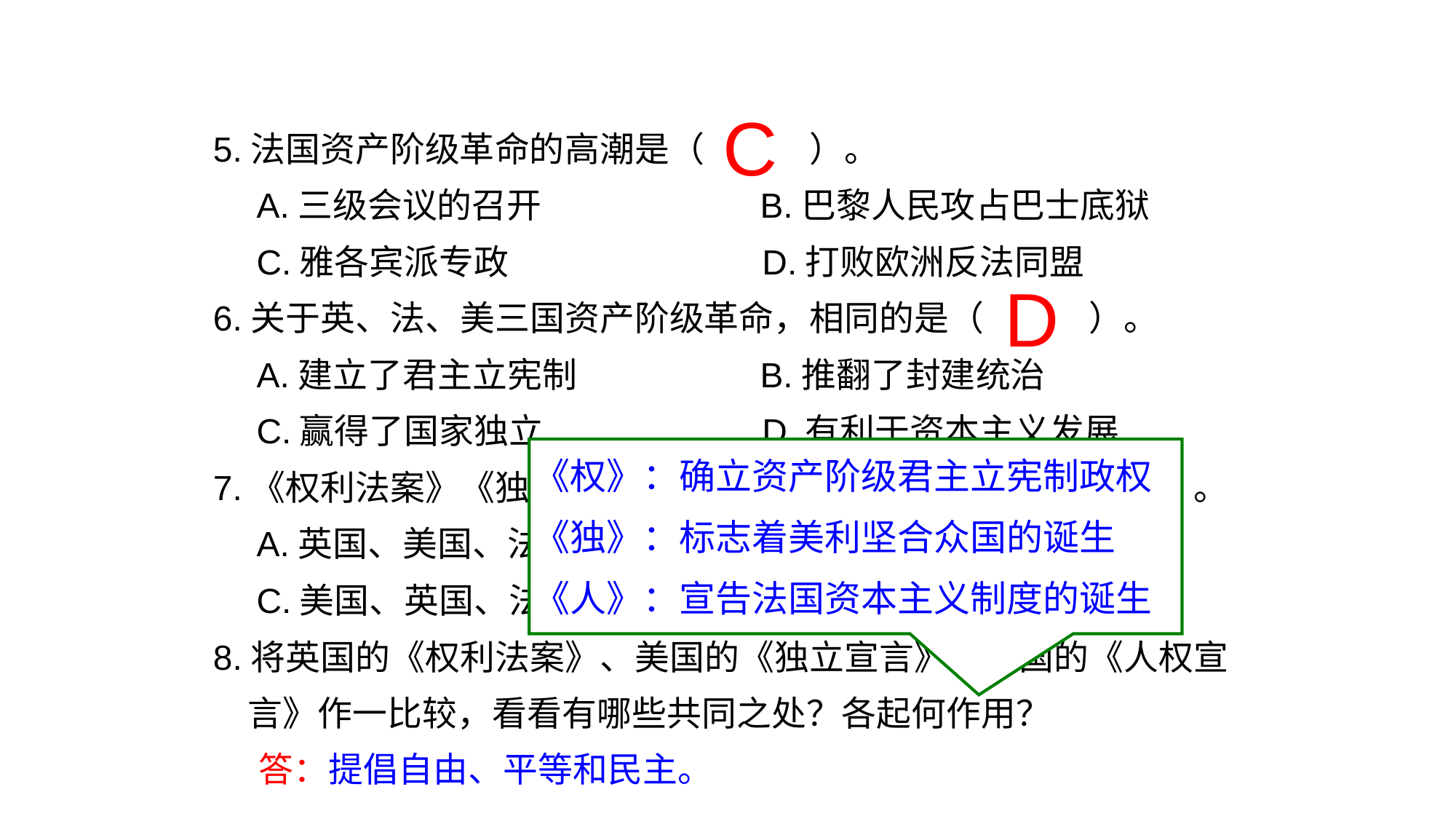

C
5.法国资产阶级革命的高潮是（　　　）。
　A.三级会议的召开　　　　　　B.巴黎人民攻占巴士底狱
　C.雅各宾派专政　　　　　　　D.打败欧洲反法同盟
6.关于英、法、美三国资产阶级革命，相同的是（　　　）。
　A.建立了君主立宪制　　　　　B.推翻了封建统治
　C.赢得了国家独立　　　　　　D.有利于资本主义发展
7.《权利法案》《独立宣言》《人权宣言》分别出自（　　　）。
　A.英国、美国、法国　　　　　B.英国、法国、美国
　C.美国、英国、法国　　　　　D.法国、美国、英国
8.将英国的《权利法案》、美国的《独立宣言》和法国的《人权宣
　言》作一比较，看看有哪些共同之处？各起何作用？
D
A
《权》：确立资产阶级君主立宪制政权
《独》：标志着美利坚合众国的诞生
《人》：宣告法国资本主义制度的诞生
答：提倡自由、平等和民主。